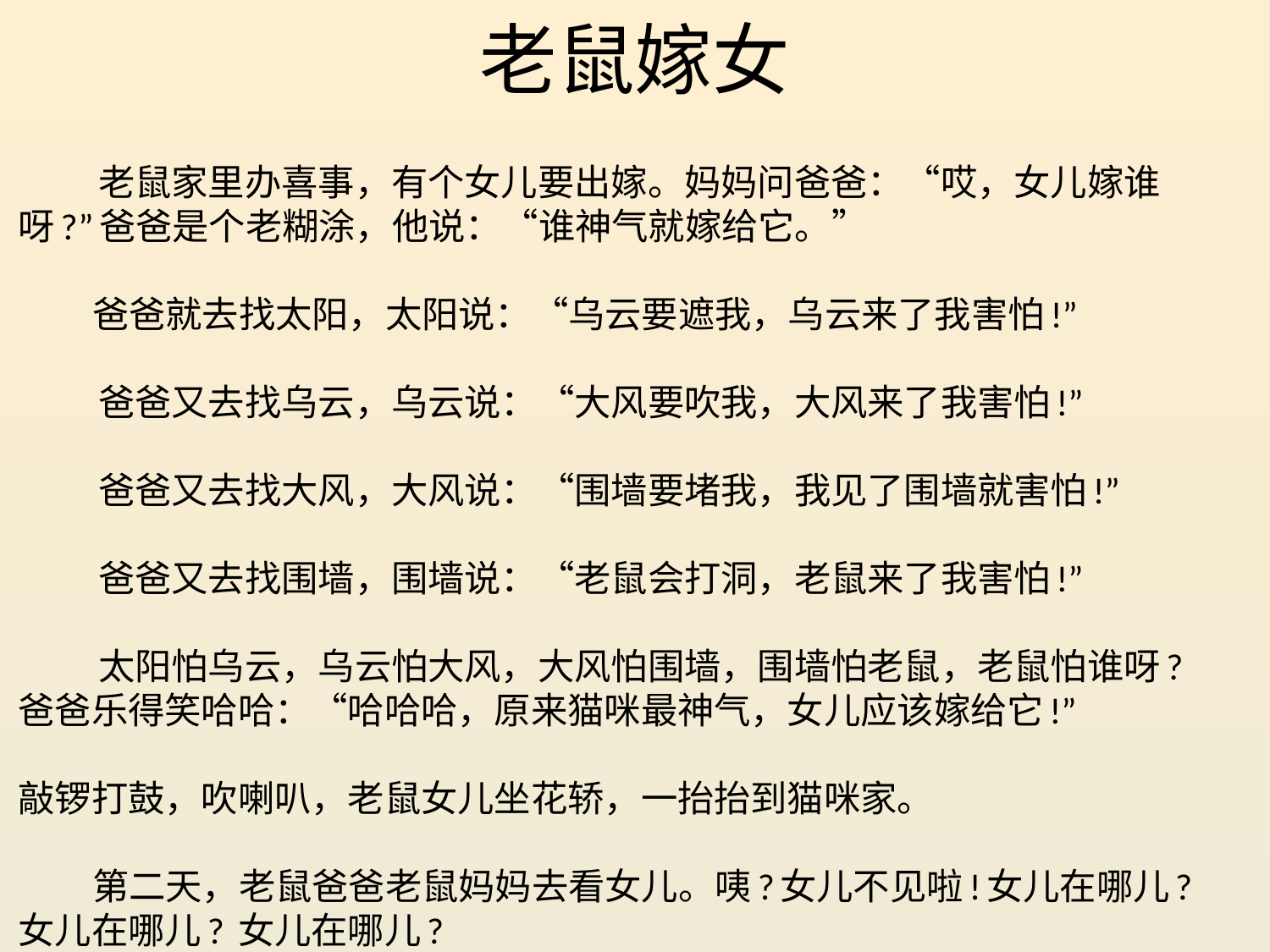

# 老鼠嫁女
         老鼠家里办喜事，有个女儿要出嫁。妈妈问爸爸：“哎，女儿嫁谁呀?”爸爸是个老糊涂，他说：“谁神气就嫁给它。”
         爸爸就去找太阳，太阳说：“乌云要遮我，乌云来了我害怕!”
         爸爸又去找乌云，乌云说：“大风要吹我，大风来了我害怕!”
         爸爸又去找大风，大风说：“围墙要堵我，我见了围墙就害怕!”
         爸爸又去找围墙，围墙说：“老鼠会打洞，老鼠来了我害怕!”
         太阳怕乌云，乌云怕大风，大风怕围墙，围墙怕老鼠，老鼠怕谁呀?爸爸乐得笑哈哈：“哈哈哈，原来猫咪最神气，女儿应该嫁给它!”
敲锣打鼓，吹喇叭，老鼠女儿坐花轿，一抬抬到猫咪家。
         第二天，老鼠爸爸老鼠妈妈去看女儿。咦?女儿不见啦!女儿在哪儿?女儿在哪儿? 女儿在哪儿?
        猫咪说：“我怕人家欺负她。嗷呜一口就吞下!”